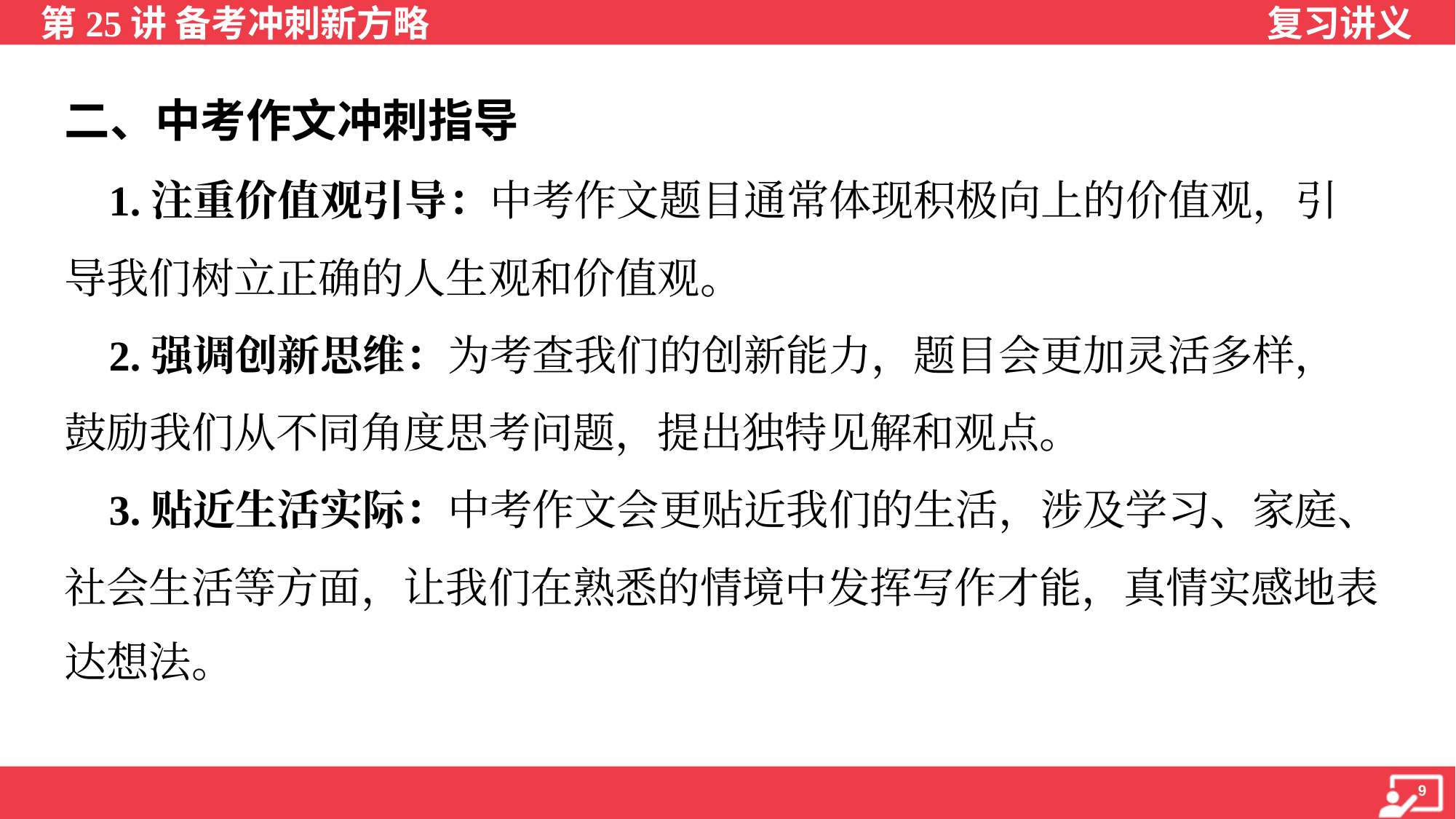

二、中考作文冲刺指导
    1.注重价值观引导：中考作文题目通常体现积极向上的价值观，引
导我们树立正确的人生观和价值观。
    2.强调创新思维：为考查我们的创新能力，题目会更加灵活多样，
鼓励我们从不同角度思考问题，提出独特见解和观点。
    3.贴近生活实际：中考作文会更贴近我们的生活，涉及学习、家庭、
社会生活等方面，让我们在熟悉的情境中发挥写作才能，真情实感地表
达想法。